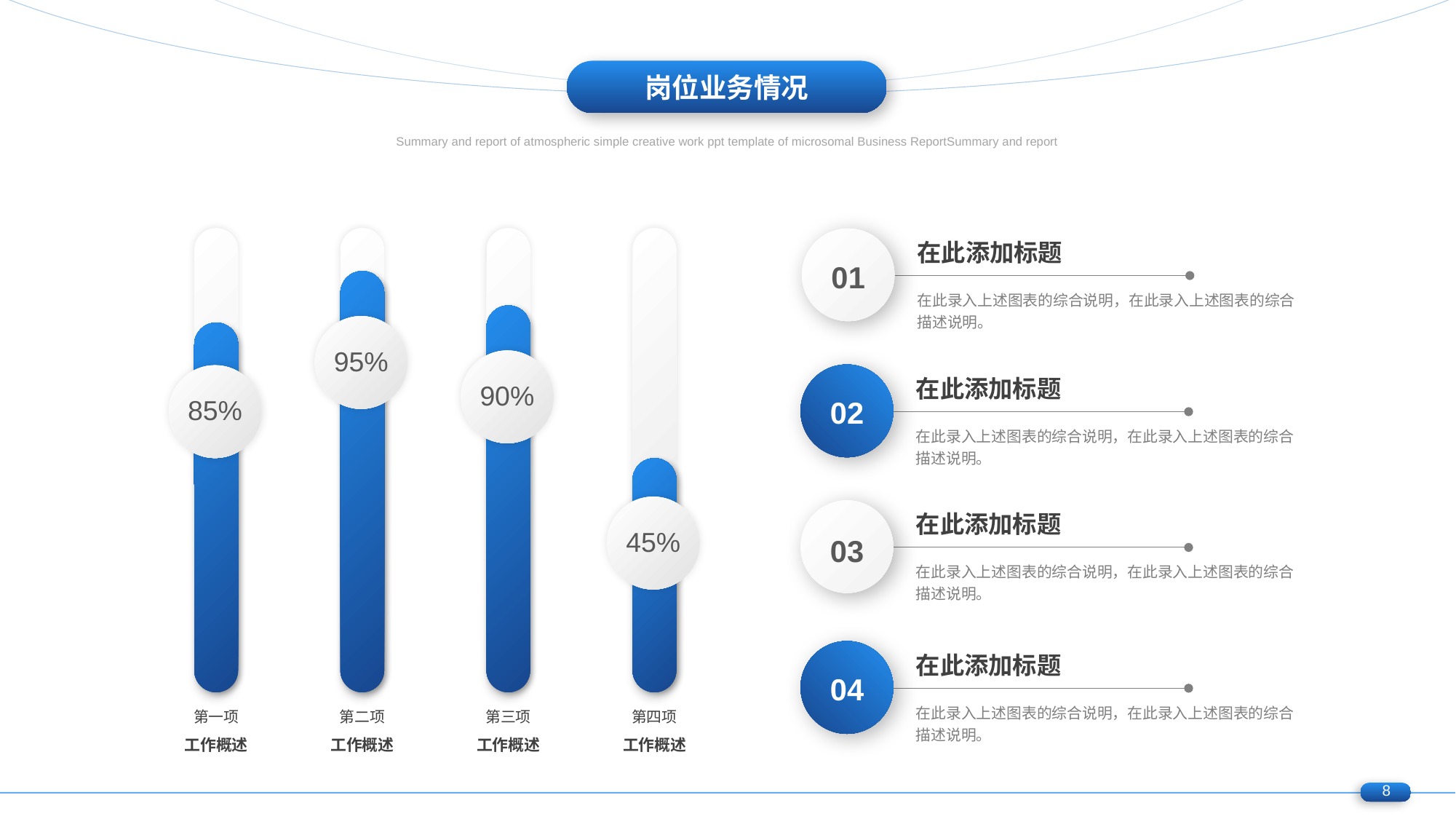

岗位业务情况

在此添加标题
01

在此录入上述图表的综合说明，在此录入上述图表的综合描述说明。

95%

在此添加标题
90%
85%
02
在此录入上述图表的综合说明，在此录入上述图表的综合描述说明。

在此添加标题
45%
03
在此录入上述图表的综合说明，在此录入上述图表的综合描述说明。

在此添加标题
04
第一项
工作概述
第二项
工作概述
第三项
工作概述
第四项
工作概述
在此录入上述图表的综合说明，在此录入上述图表的综合描述说明。